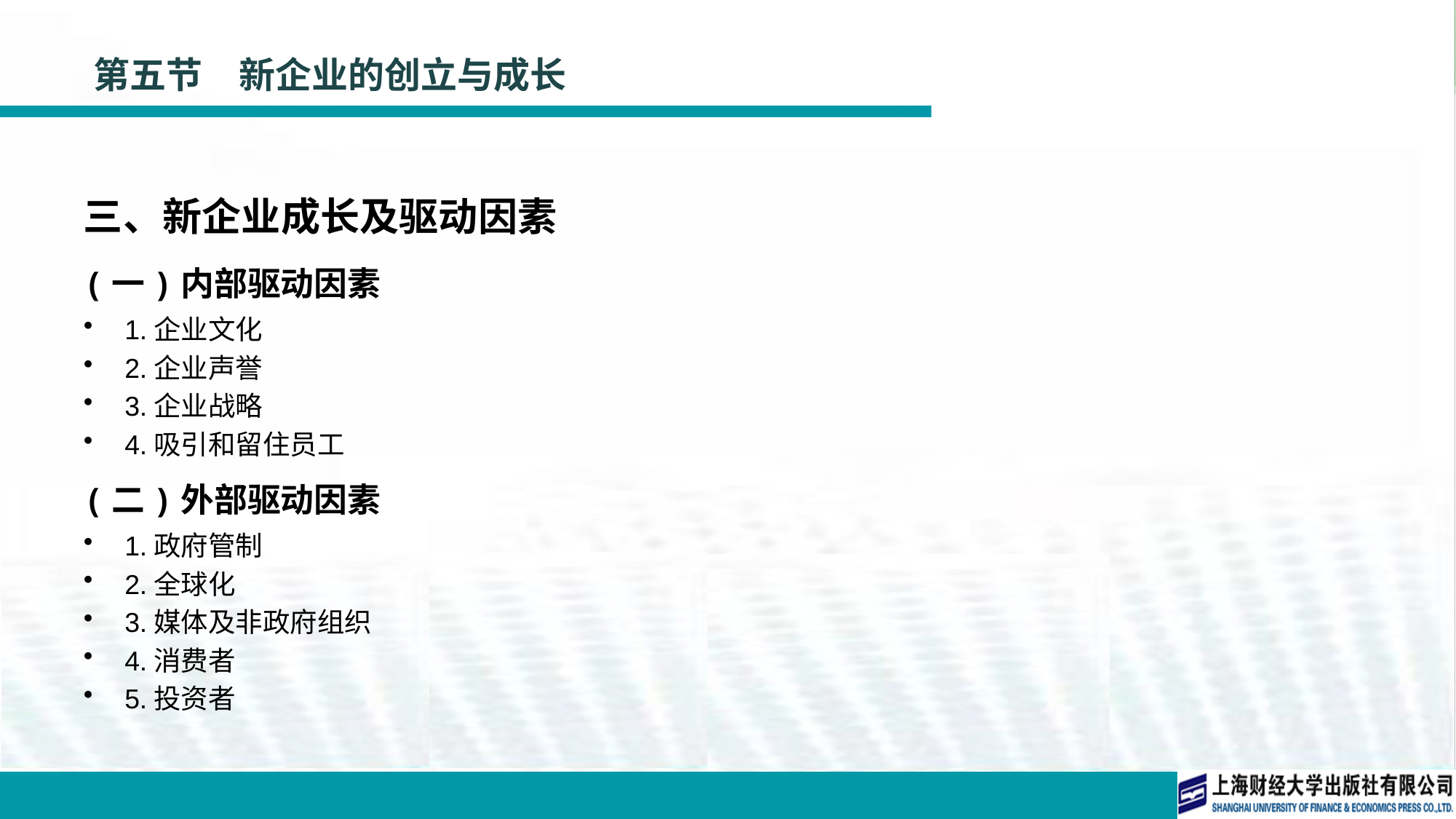

# 第五节　新企业的创立与成长
三、新企业成长及驱动因素
(一)内部驱动因素
1.企业文化
2.企业声誉
3.企业战略
4.吸引和留住员工
(二)外部驱动因素
1.政府管制
2.全球化
3.媒体及非政府组织
4.消费者
5.投资者